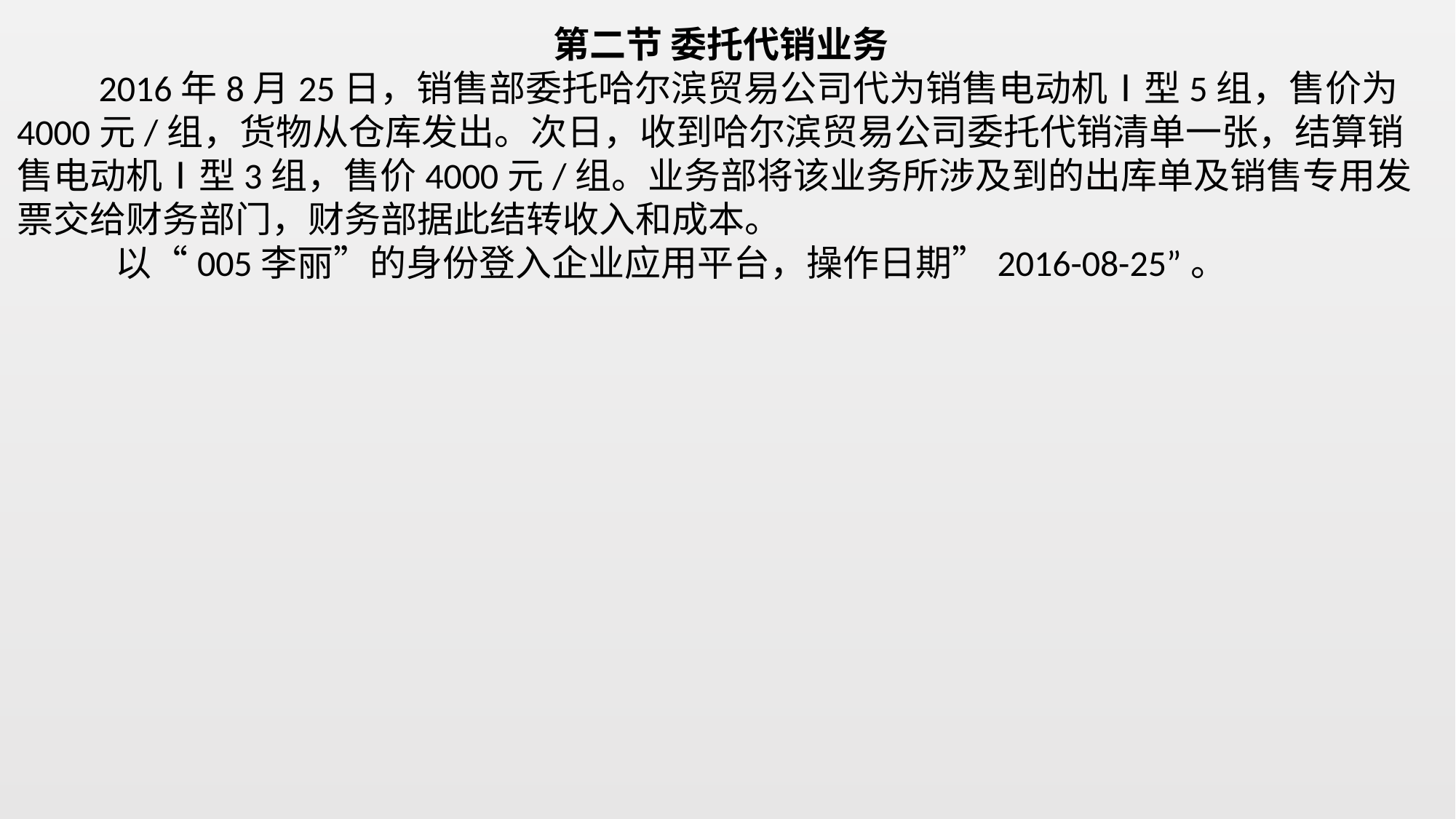

第二节 委托代销业务
          2016年8月25日，销售部委托哈尔滨贸易公司代为销售电动机Ⅰ型5组，售价为4000元/组，货物从仓库发出。次日，收到哈尔滨贸易公司委托代销清单一张，结算销售电动机Ⅰ型3组，售价4000元/组。业务部将该业务所涉及到的出库单及销售专用发票交给财务部门，财务部据此结转收入和成本。
           以“005李丽”的身份登入企业应用平台，操作日期”2016-08-25”。